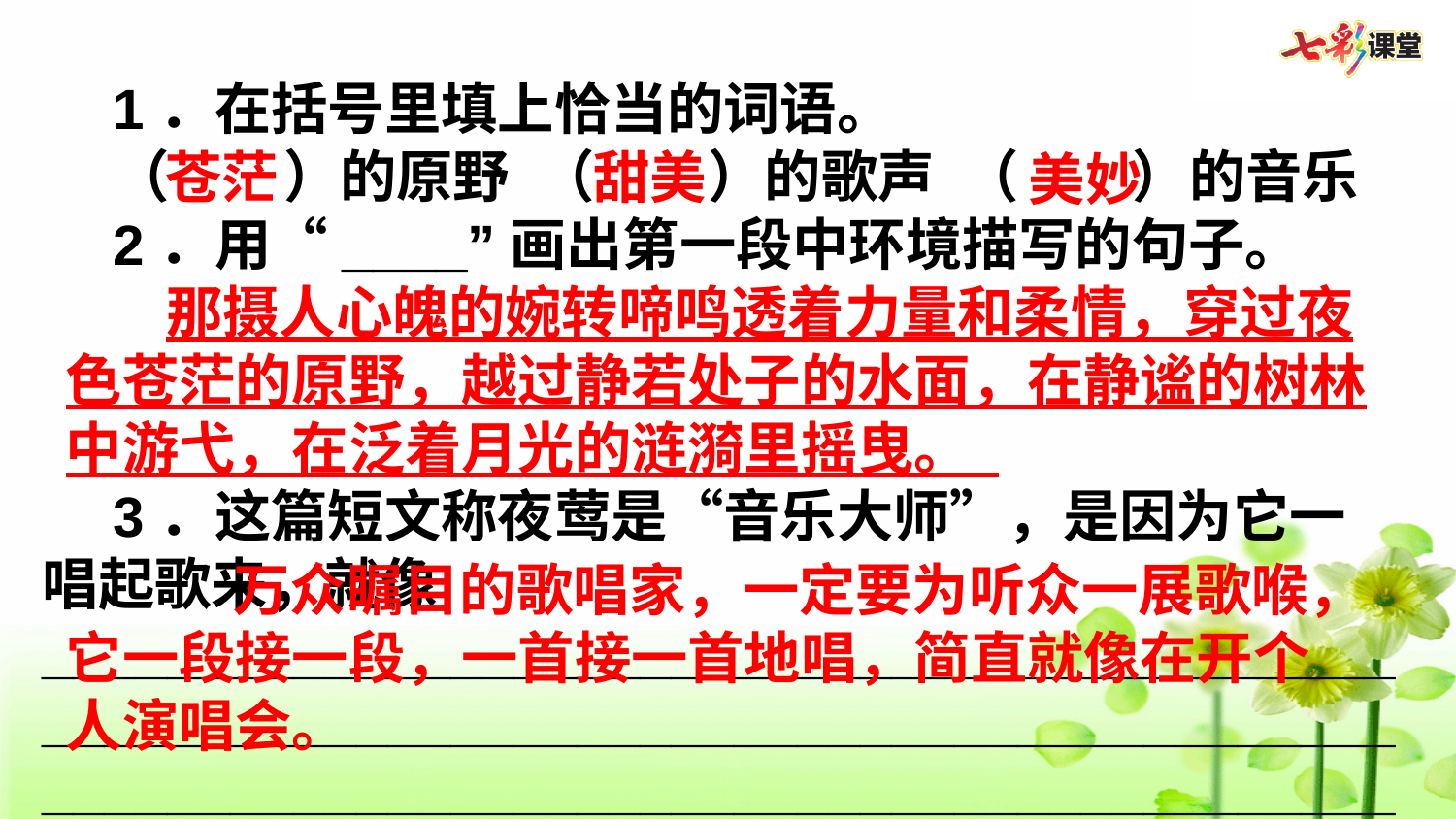

1．在括号里填上恰当的词语。
（    ）的原野 （    ）的歌声 （    ）的音乐
2．用“____”画出第一段中环境描写的句子。

3．这篇短文称夜莺是“音乐大师”，是因为它一唱起歌来，就像_________________________________________________________________________________________________________________________________
苍茫
甜美
美妙
那摄人心魄的婉转啼鸣透着力量和柔情，穿过夜色苍茫的原野，越过静若处子的水面，在静谧的树林中游弋，在泛着月光的涟漪里摇曳。
            万众瞩目的歌唱家，一定要为听众一展歌喉，它一段接一段，一首接一首地唱，简直就像在开个人演唱会。